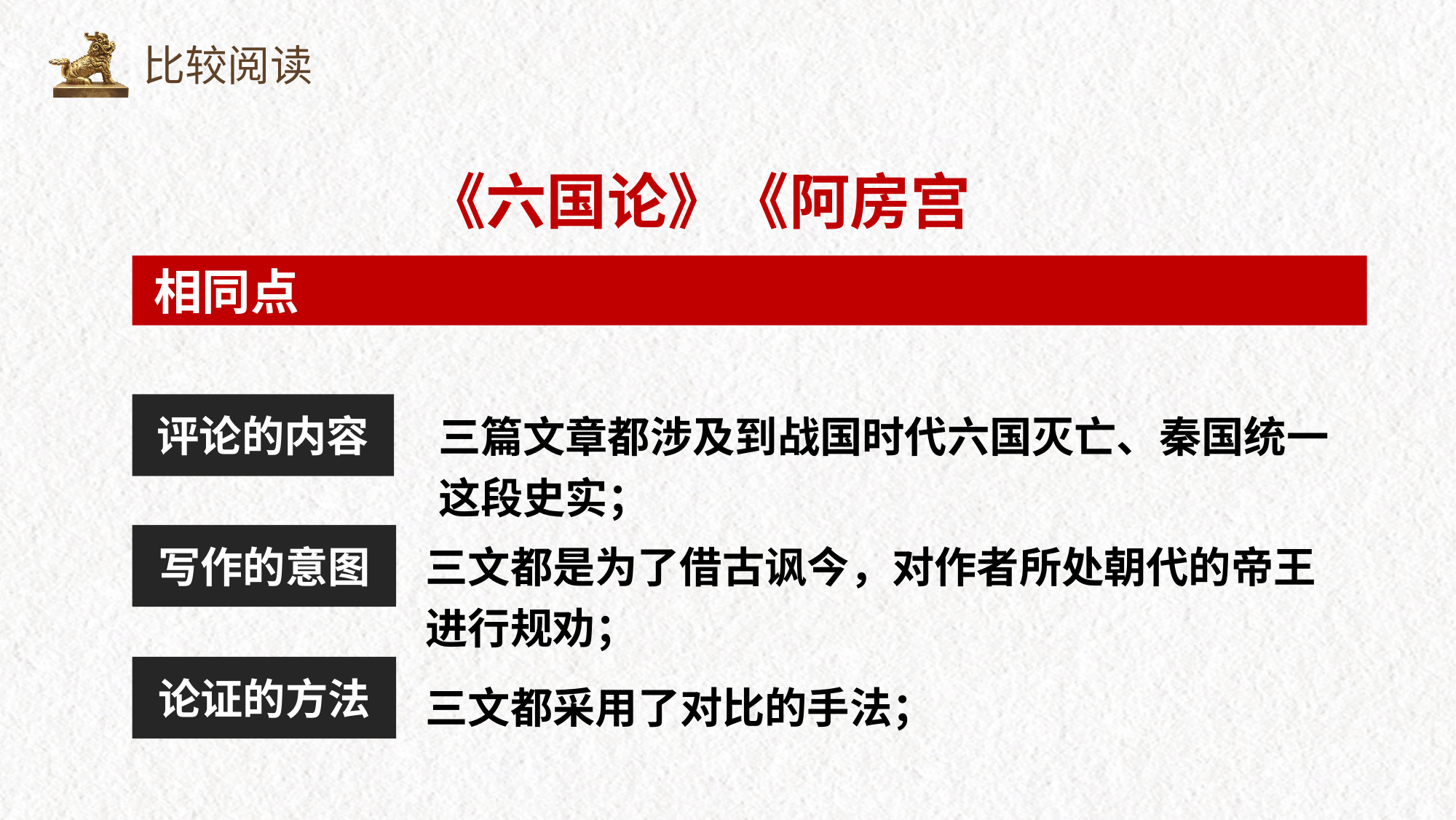

比较阅读
《六国论》《阿房宫赋》
相同点
评论的内容
三篇文章都涉及到战国时代六国灭亡、秦国统一这段史实；
写作的意图
三文都是为了借古讽今，对作者所处朝代的帝王进行规劝；
论证的方法
三文都采用了对比的手法；